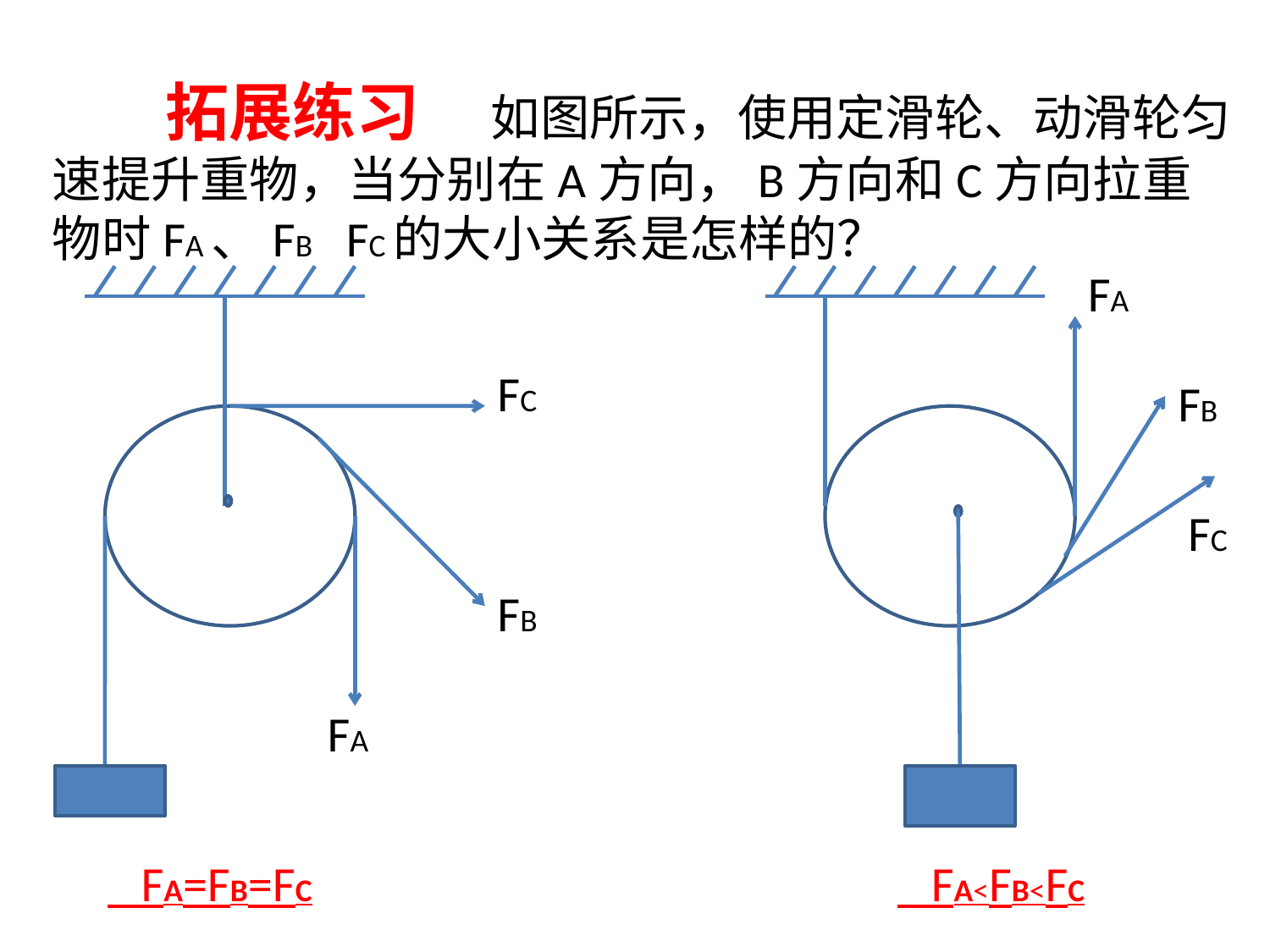

拓展练习     如图所示，使用定滑轮、动滑轮匀速提升重物，当分别在A方向，B方向和C方向拉重物时FA、FB   FC的大小关系是怎样的？
FA
FC
FB

FC

FB
FA

   FA=FB=FC
   FA<FB<FC